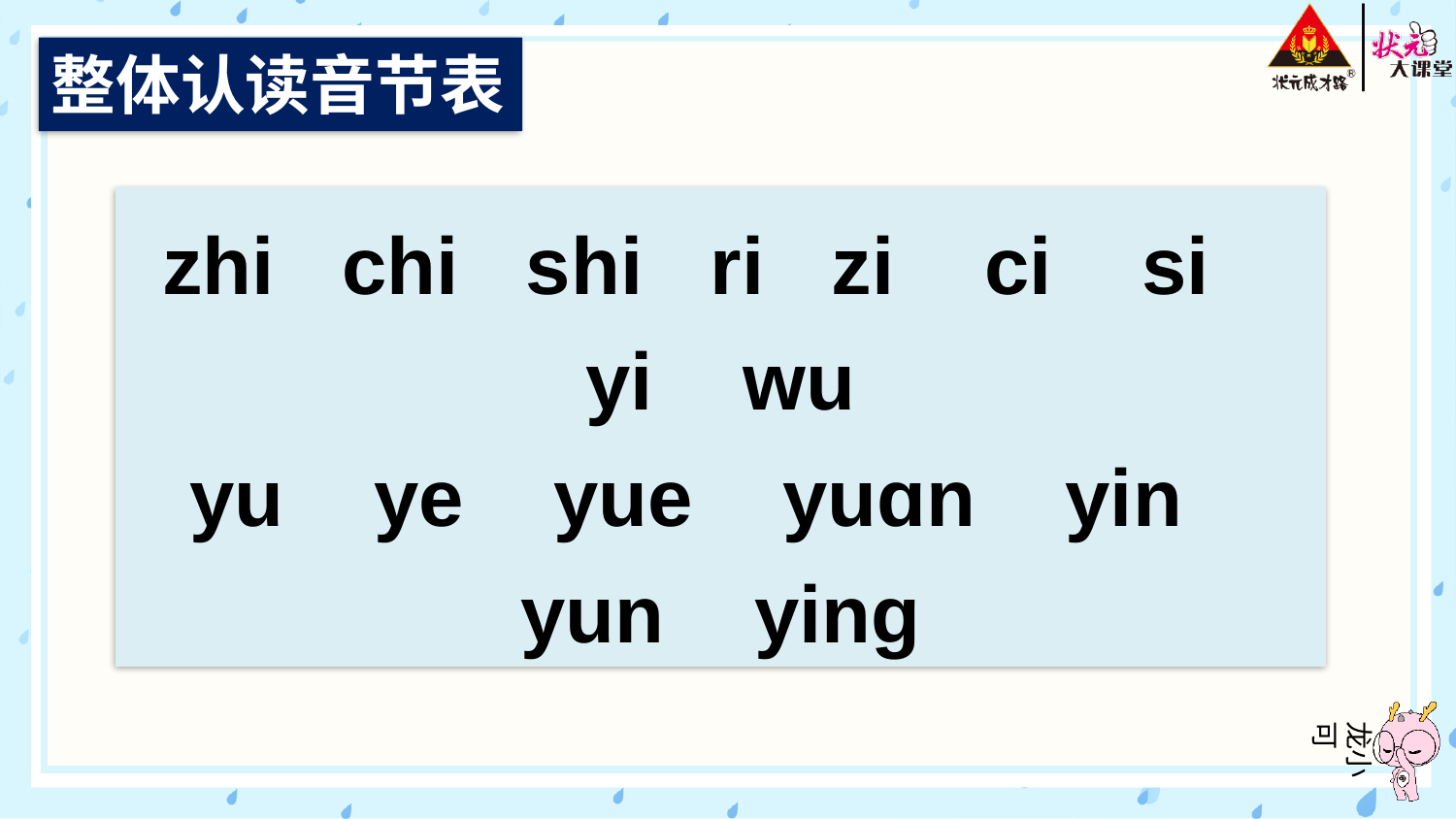

整体认读音节表

zhi   chi   shi   ri   zi    ci    si    yi    wu
yu    ye    yue    yuɑn    yin    yun    yinɡ